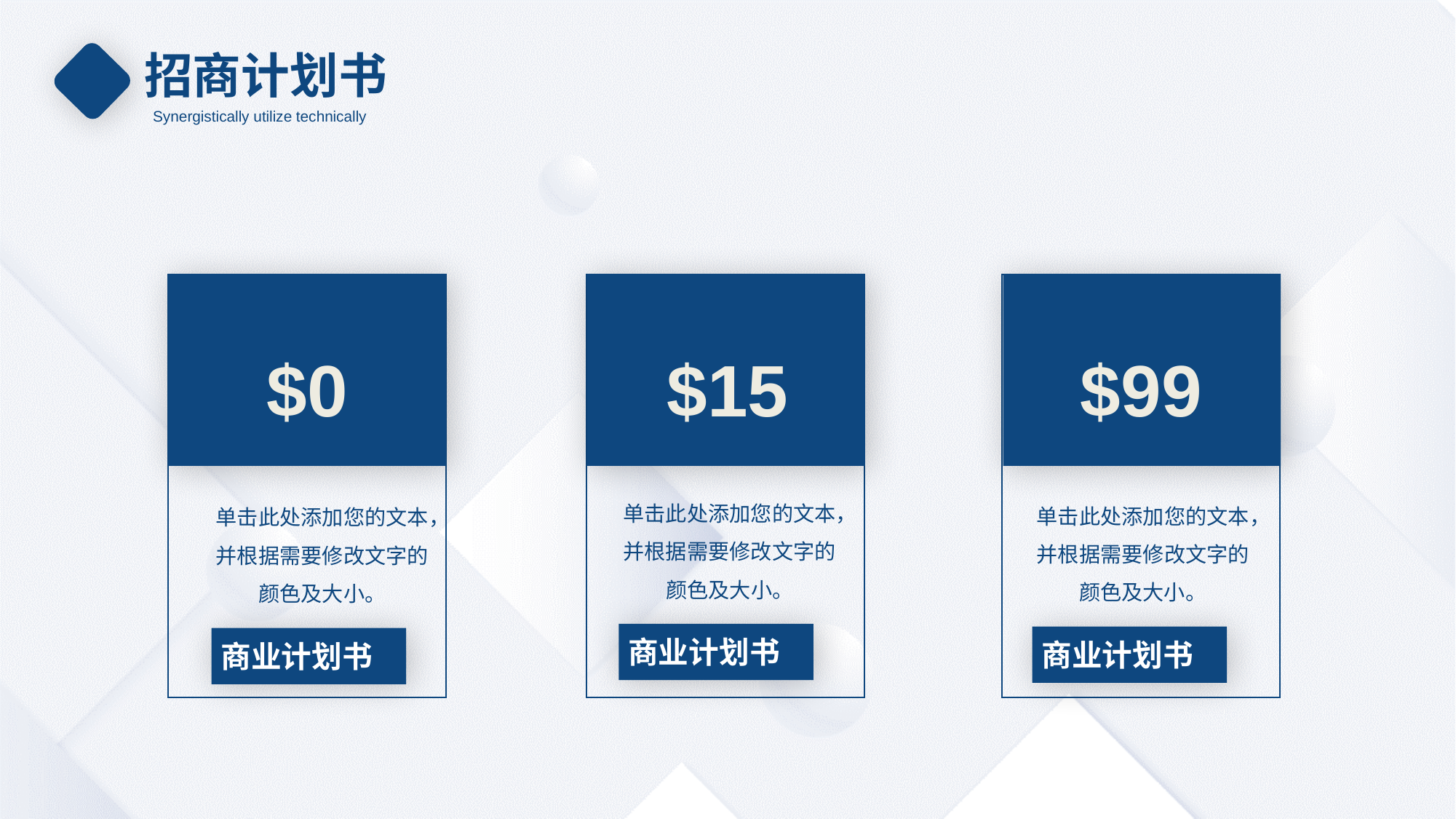

招商计划书

Synergistically utilize technically

$ 0
$ 15
$ 99
单击此处添加您的文本，并根据需要修改文字的颜色及大小。
单击此处添加您的文本，并根据需要修改文字的颜色及大小。
单击此处添加您的文本，并根据需要修改文字的颜色及大小。

商业计划书
商业计划书
商业计划书